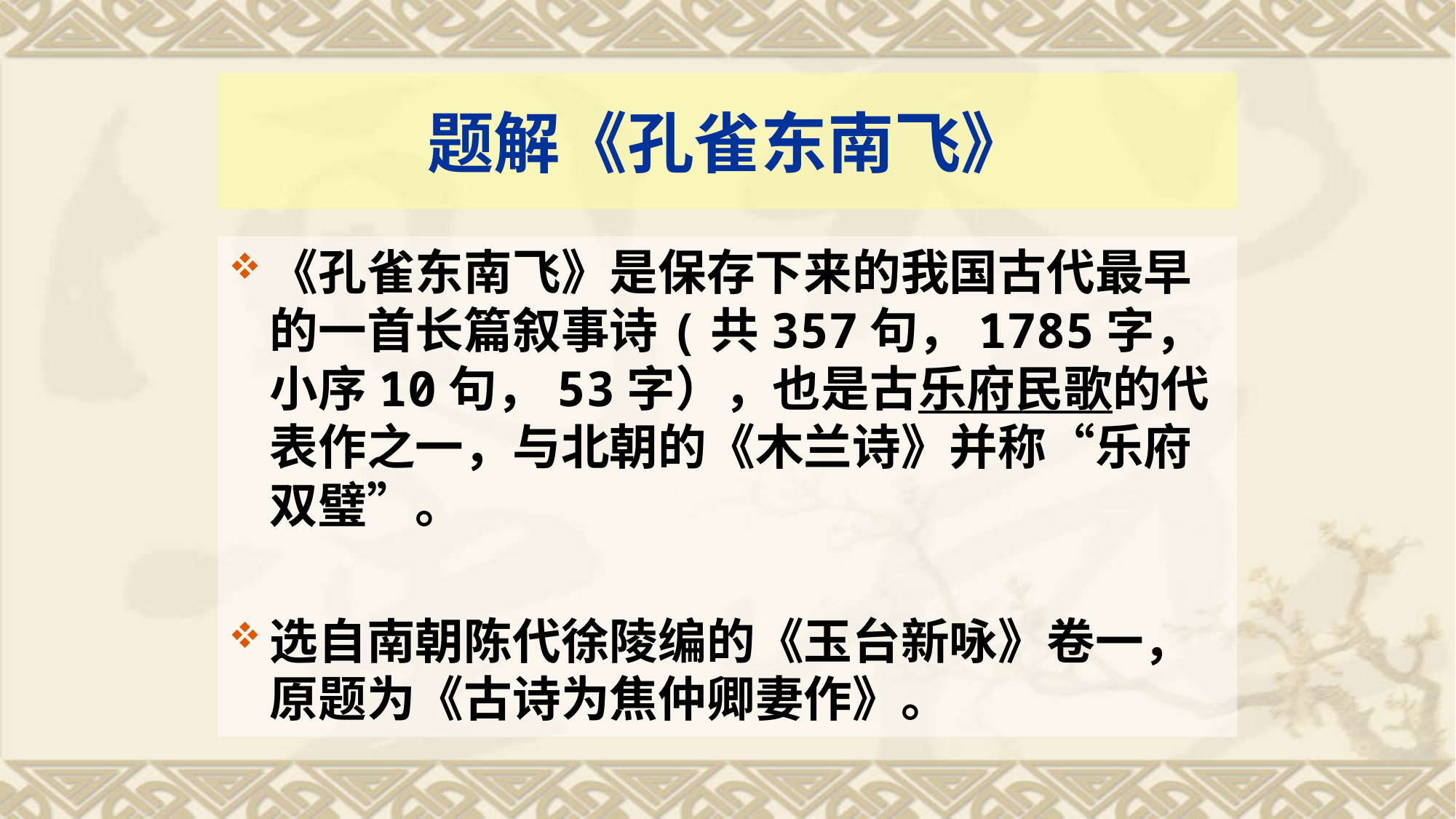

# 题解《孔雀东南飞》
《孔雀东南飞》是保存下来的我国古代最早的一首长篇叙事诗(共357句，1785字，小序10句，53字），也是古乐府民歌的代表作之一，与北朝的《木兰诗》并称“乐府双璧”。

选自南朝陈代徐陵编的《玉台新咏》卷一，原题为《古诗为焦仲卿妻作》。